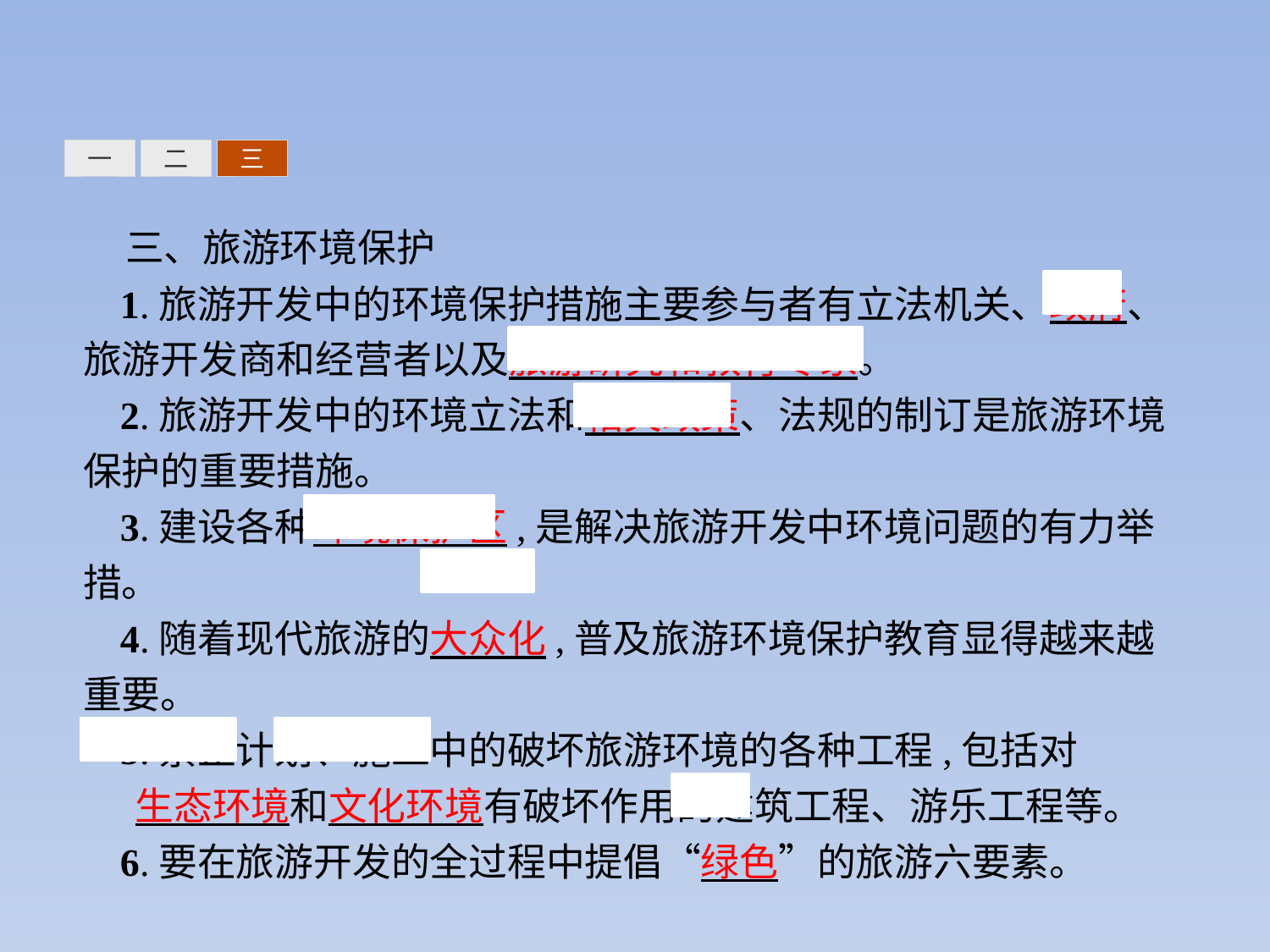

三
一
二
三、旅游环境保护
1.旅游开发中的环境保护措施主要参与者有立法机关、政府、旅游开发商和经营者以及旅游研究和教育专家。
2.旅游开发中的环境立法和相关政策、法规的制订是旅游环境保护的重要措施。
3.建设各种环境保护区,是解决旅游开发中环境问题的有力举措。
4.随着现代旅游的大众化,普及旅游环境保护教育显得越来越重要。
5.禁止计划、施工中的破坏旅游环境的各种工程,包括对                   生态环境和文化环境有破坏作用的建筑工程、游乐工程等。
6.要在旅游开发的全过程中提倡“绿色”的旅游六要素。